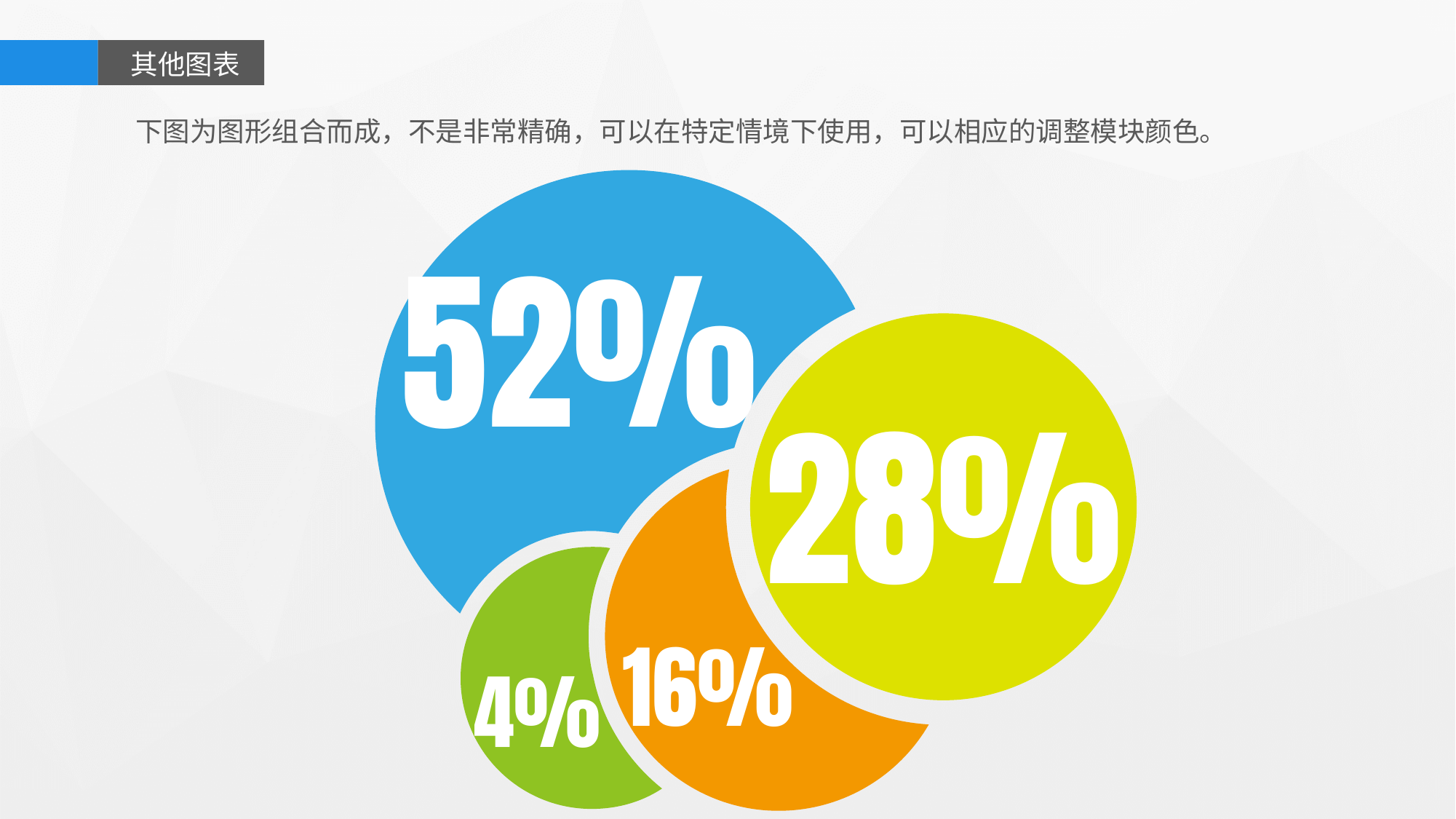

其他图表
下图为图形组合而成，不是非常精确，可以在特定情境下使用，可以相应的调整模块颜色。

52%

28%

16%
4%